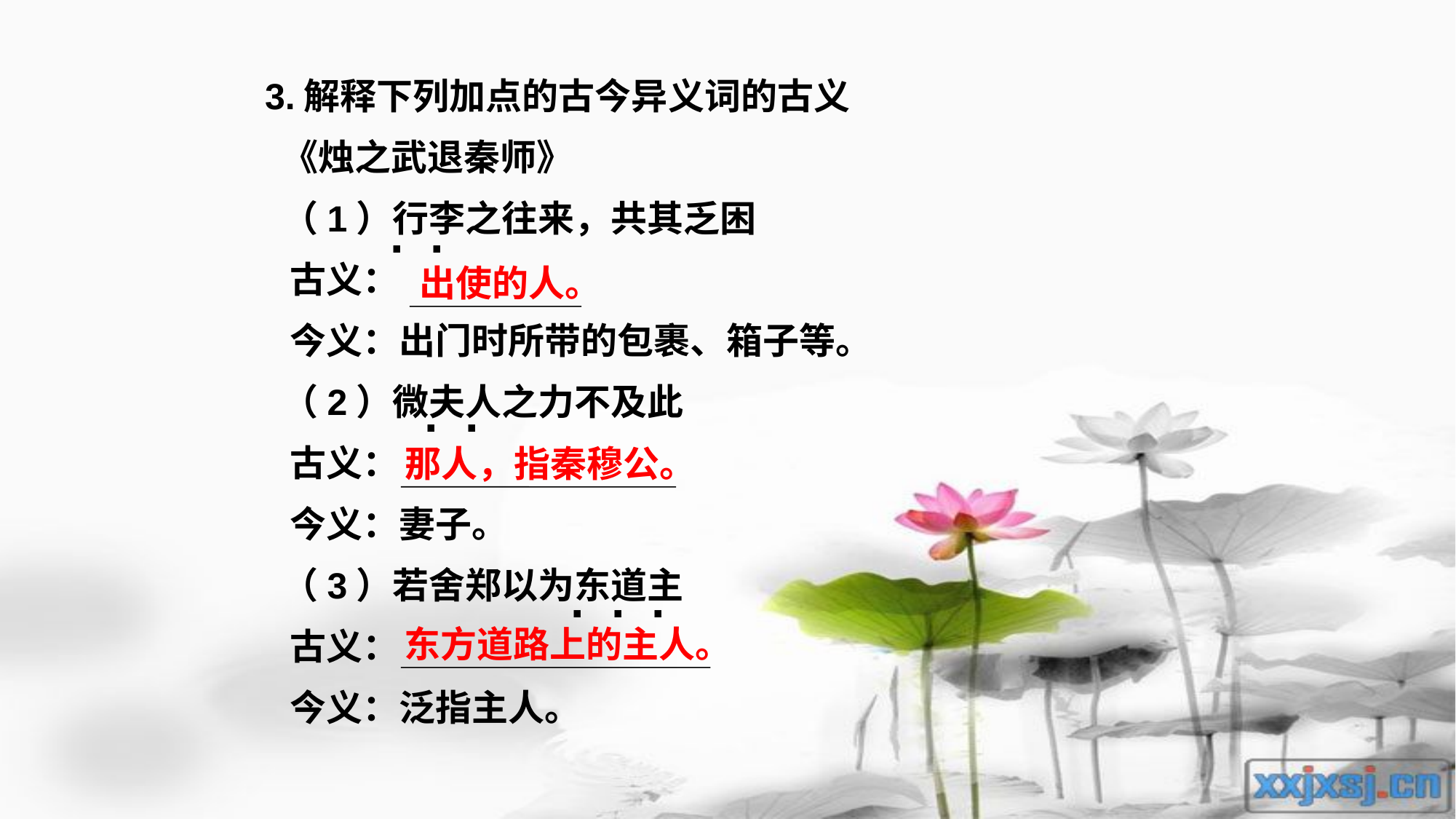

3.解释下列加点的古今异义词的古义
 《烛之武退秦师》
 （1）行李之往来，共其乏困
  古义：
  今义：出门时所带的包裹、箱子等。
 （2）微夫人之力不及此
  古义：
  今义：妻子。
 （3）若舍郑以为东道主
  古义：
  今义：泛指主人。
.  .
出使的人。

.  .
那人，指秦穆公。

.  .  .
东方道路上的主人。